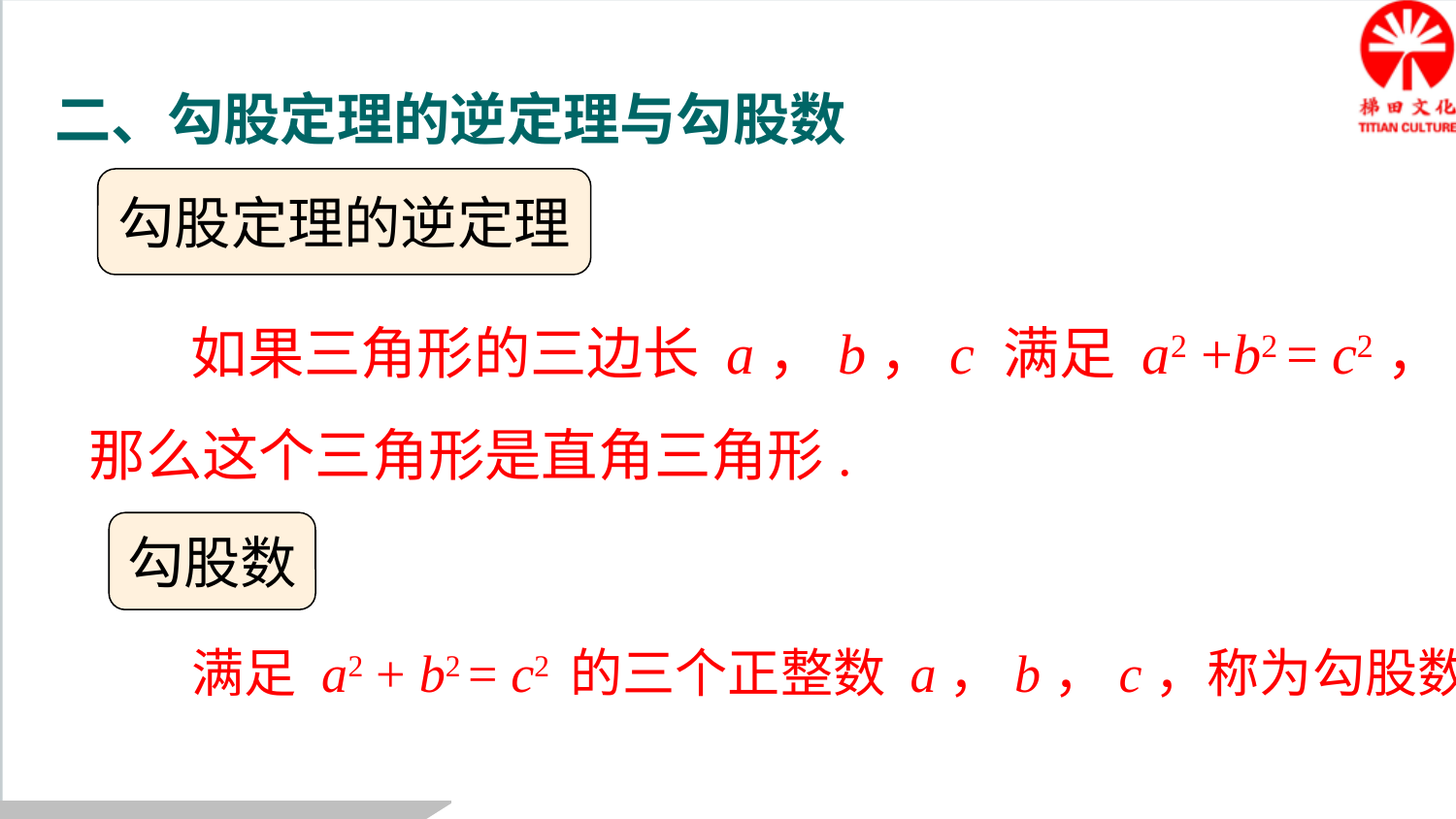

二、勾股定理的逆定理与勾股数
勾股定理的逆定理
       如果三角形的三边长 a，b，c 满足 a2 +b2 = c2，
那么这个三角形是直角三角形.
勾股数
满足 a2 + b2 = c2 的三个正整数 a，b，c，称为勾股数.